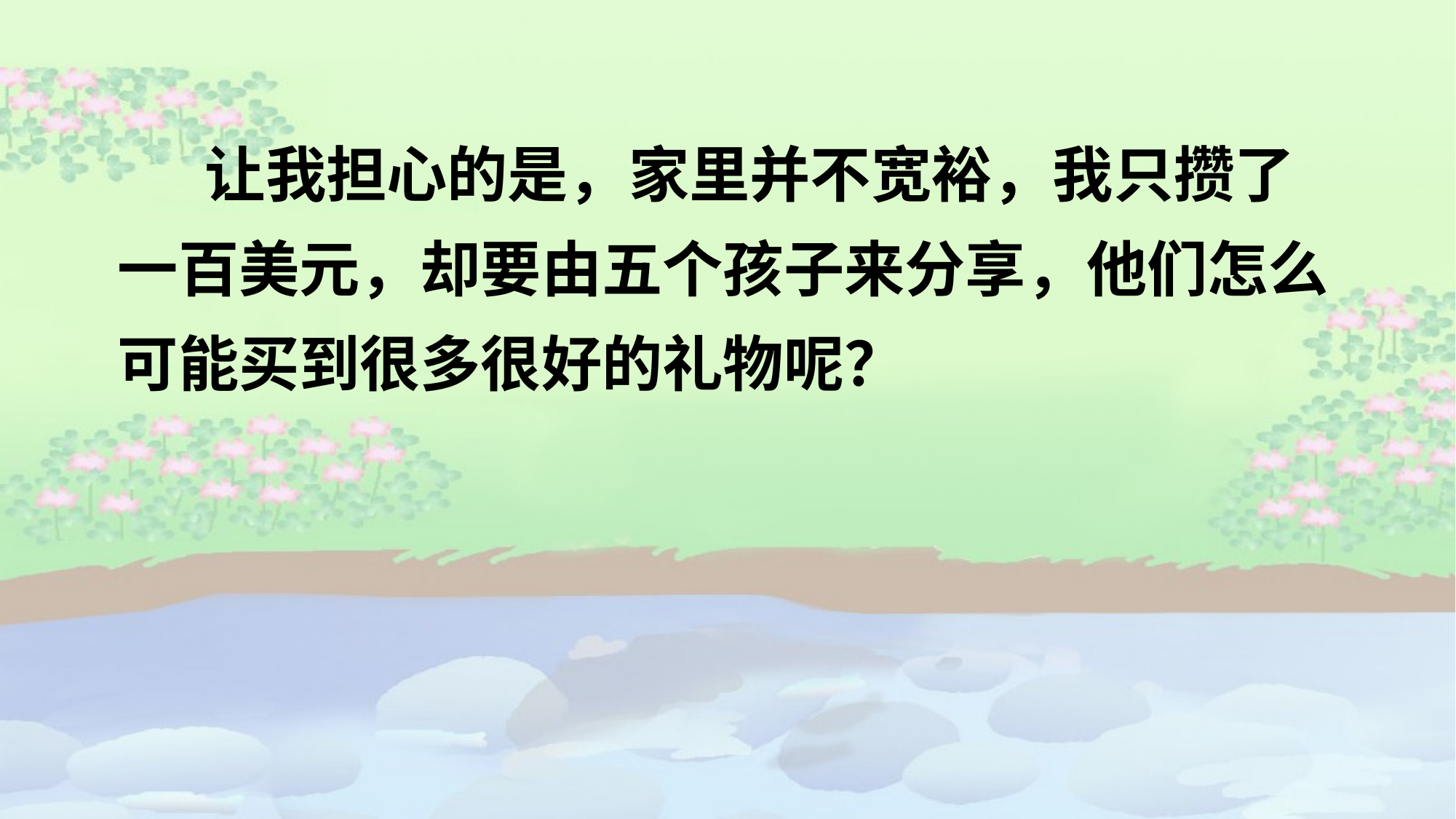

让我担心的是，家里并不宽裕，我只攒了一百美元，却要由五个孩子来分享，他们怎么可能买到很多很好的礼物呢？